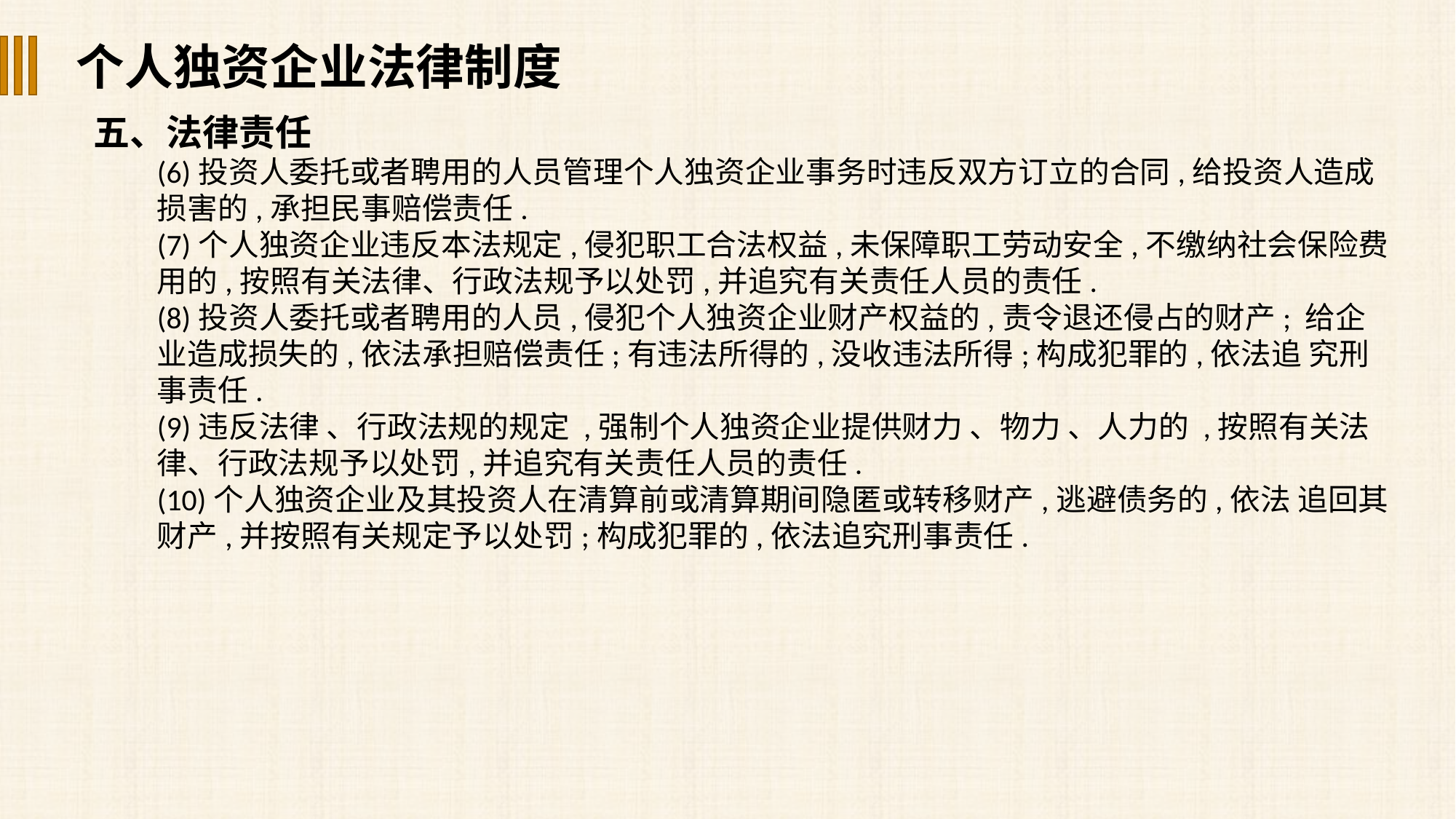

个人独资企业法律制度

五、法律责任
(6)投资人委托或者聘用的人员管理个人独资企业事务时违反双方订立的合同,给投资人造成损害的,承担民事赔偿责任.
(7)个人独资企业违反本法规定,侵犯职工合法权益,未保障职工劳动安全,不缴纳社会保险费用的,按照有关法律、行政法规予以处罚,并追究有关责任人员的责任.
(8)投资人委托或者聘用的人员,侵犯个人独资企业财产权益的,责令退还侵占的财产; 给企业造成损失的,依法承担赔偿责任;有违法所得的,没收违法所得;构成犯罪的,依法追 究刑事责任.
(9)违反法律 、行政法规的规定 ,强制个人独资企业提供财力 、物力 、人力的 ,按照有关法律、行政法规予以处罚,并追究有关责任人员的责任.
(10)个人独资企业及其投资人在清算前或清算期间隐匿或转移财产,逃避债务的,依法 追回其财产,并按照有关规定予以处罚;构成犯罪的,依法追究刑事责任.